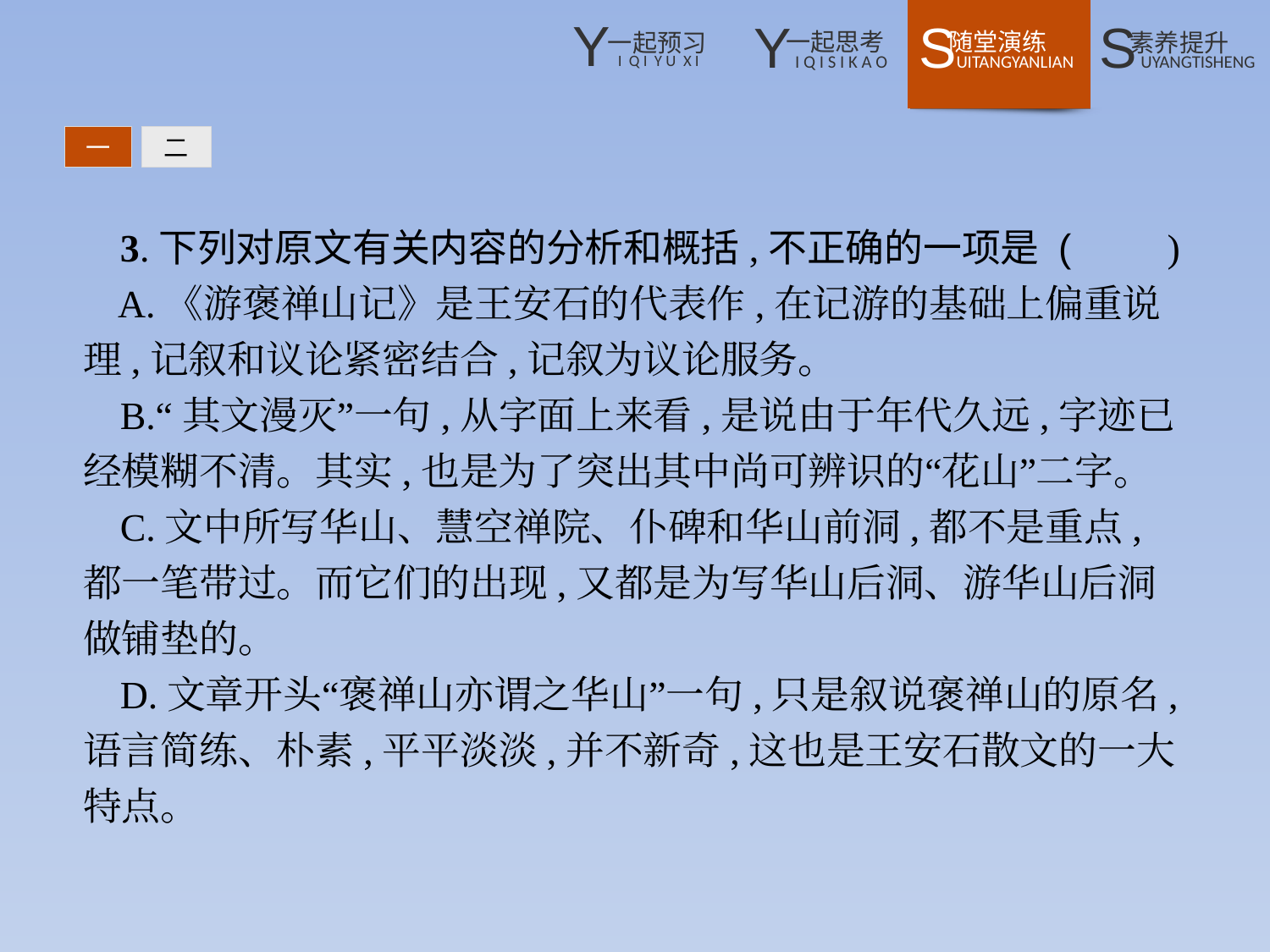

一
二
3.下列对原文有关内容的分析和概括,不正确的一项是 (　　)
A.《游褒禅山记》是王安石的代表作,在记游的基础上偏重说理,记叙和议论紧密结合,记叙为议论服务。
B.“其文漫灭”一句,从字面上来看,是说由于年代久远,字迹已经模糊不清。其实,也是为了突出其中尚可辨识的“花山”二字。
C.文中所写华山、慧空禅院、仆碑和华山前洞,都不是重点,都一笔带过。而它们的出现,又都是为写华山后洞、游华山后洞做铺垫的。
D.文章开头“褒禅山亦谓之华山”一句,只是叙说褒禅山的原名,语言简练、朴素,平平淡淡,并不新奇,这也是王安石散文的一大特点。